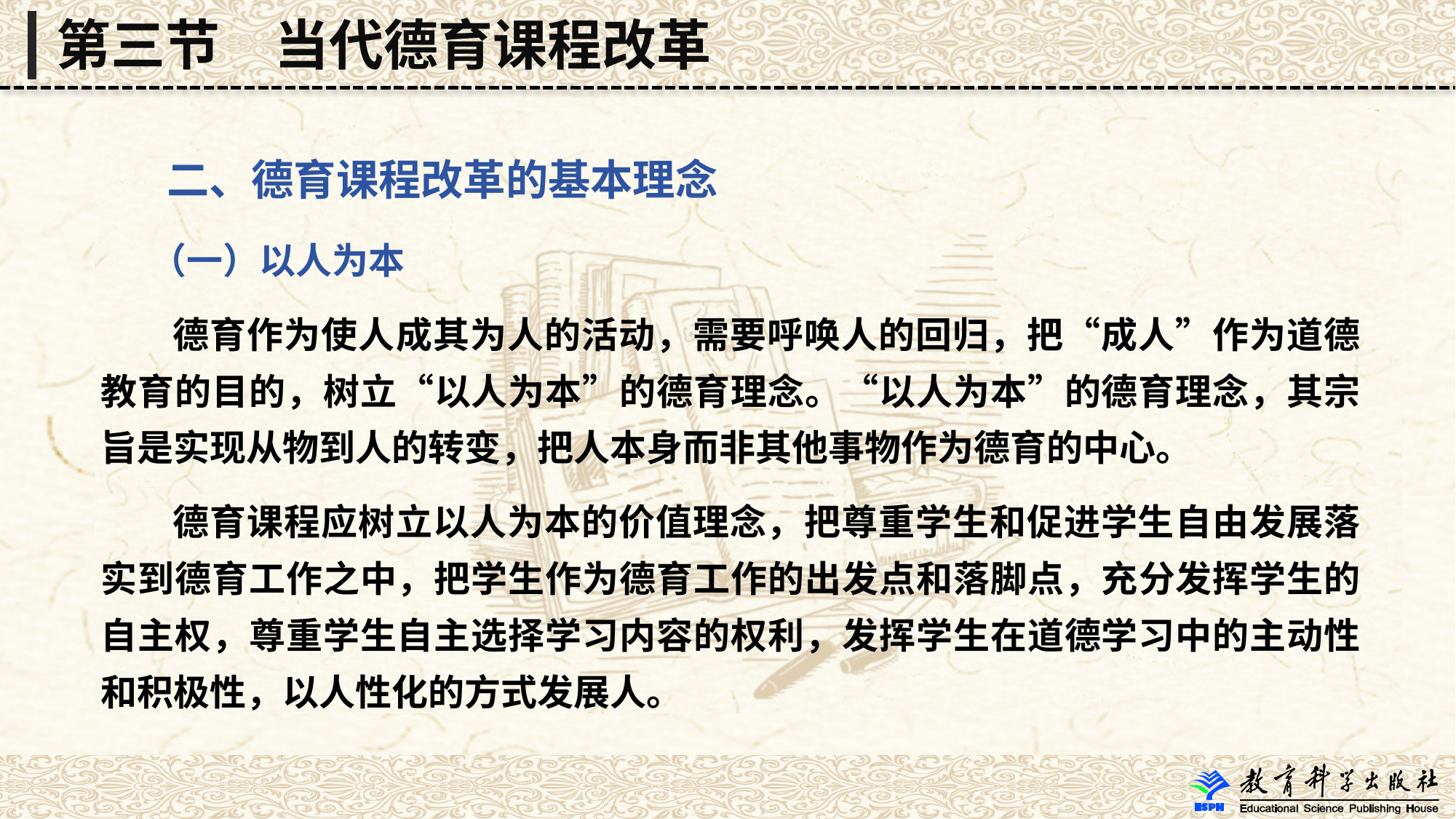

第三节　当代德育课程改革
       二、德育课程改革的基本理念

     （一）以人为本

       德育作为使人成其为人的活动，需要呼唤人的回归，把“成人”作为道德教育的目的，树立“以人为本”的德育理念。“以人为本”的德育理念，其宗旨是实现从物到人的转变，把人本身而非其他事物作为德育的中心。

       德育课程应树立以人为本的价值理念，把尊重学生和促进学生自由发展落实到德育工作之中，把学生作为德育工作的出发点和落脚点，充分发挥学生的自主权，尊重学生自主选择学习内容的权利，发挥学生在道德学习中的主动性和积极性，以人性化的方式发展人。